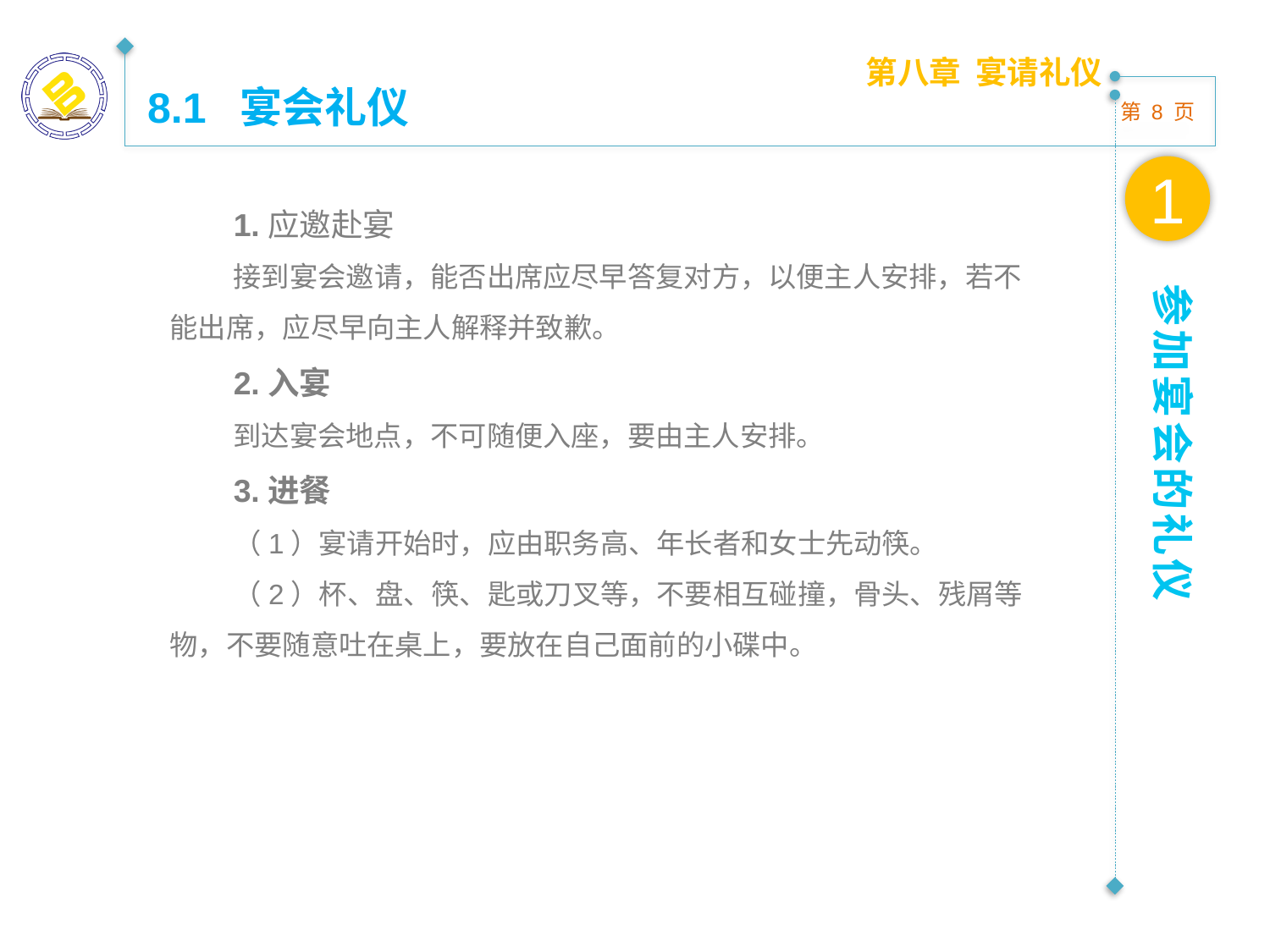

第八章  宴请礼仪
8.1  宴会礼仪
1
1.应邀赴宴
接到宴会邀请，能否出席应尽早答复对方，以便主人安排，若不能出席，应尽早向主人解释并致歉。
2.入宴
到达宴会地点，不可随便入座，要由主人安排。
3.进餐
（1）宴请开始时，应由职务高、年长者和女士先动筷。
（2）杯、盘、筷、匙或刀叉等，不要相互碰撞，骨头、残屑等物，不要随意吐在桌上，要放在自己面前的小碟中。

参加宴会的礼仪